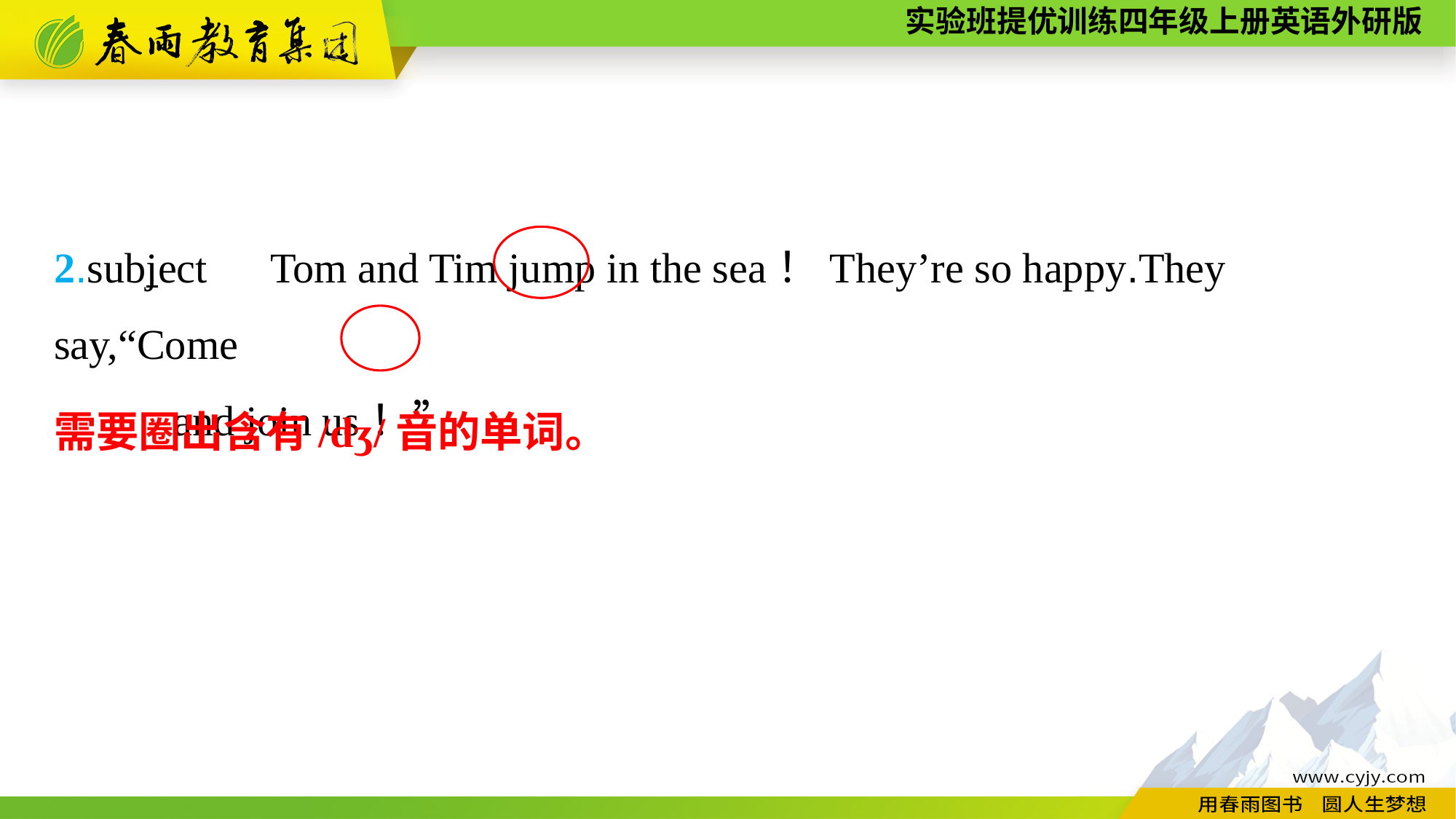

2.subject　Tom and Tim jump in the sea！They’re so happy.They say,“Come
	 and join us！”

需要圈出含有/dʒ/音的单词。